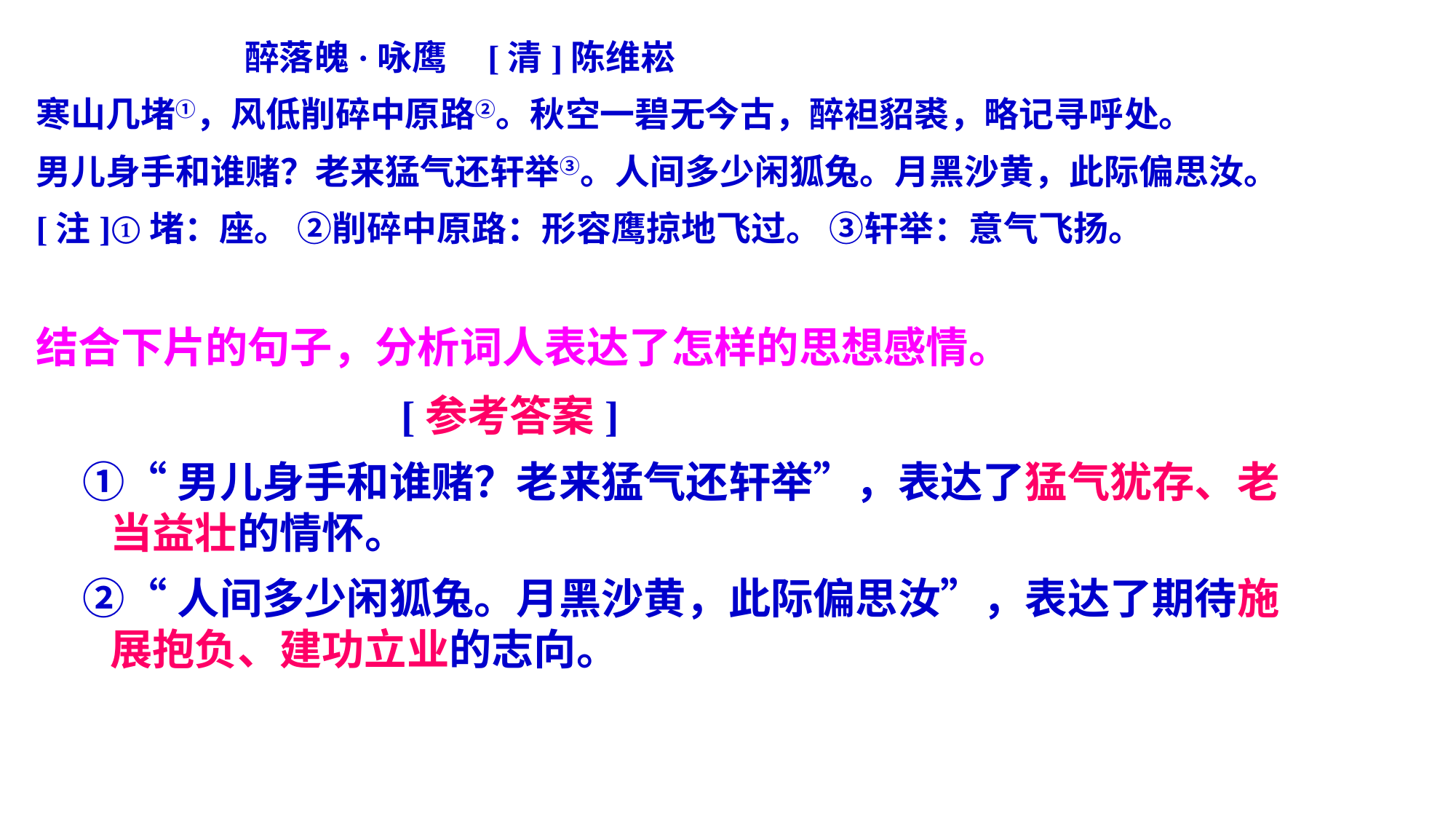

醉落魄·咏鹰    [清]陈维崧
寒山几堵①，风低削碎中原路②。秋空一碧无今古，醉袒貂裘，略记寻呼处。
男儿身手和谁赌？老来猛气还轩举③。人间多少闲狐兔。月黑沙黄，此际偏思汝。
[注]①堵：座。 ②削碎中原路：形容鹰掠地飞过。 ③轩举：意气飞扬。

结合下片的句子，分析词人表达了怎样的思想感情。
                                   [参考答案]
①“男儿身手和谁赌？老来猛气还轩举”，表达了猛气犹存、老当益壮的情怀。
②“人间多少闲狐兔。月黑沙黄，此际偏思汝”，表达了期待施展抱负、建功立业的志向。